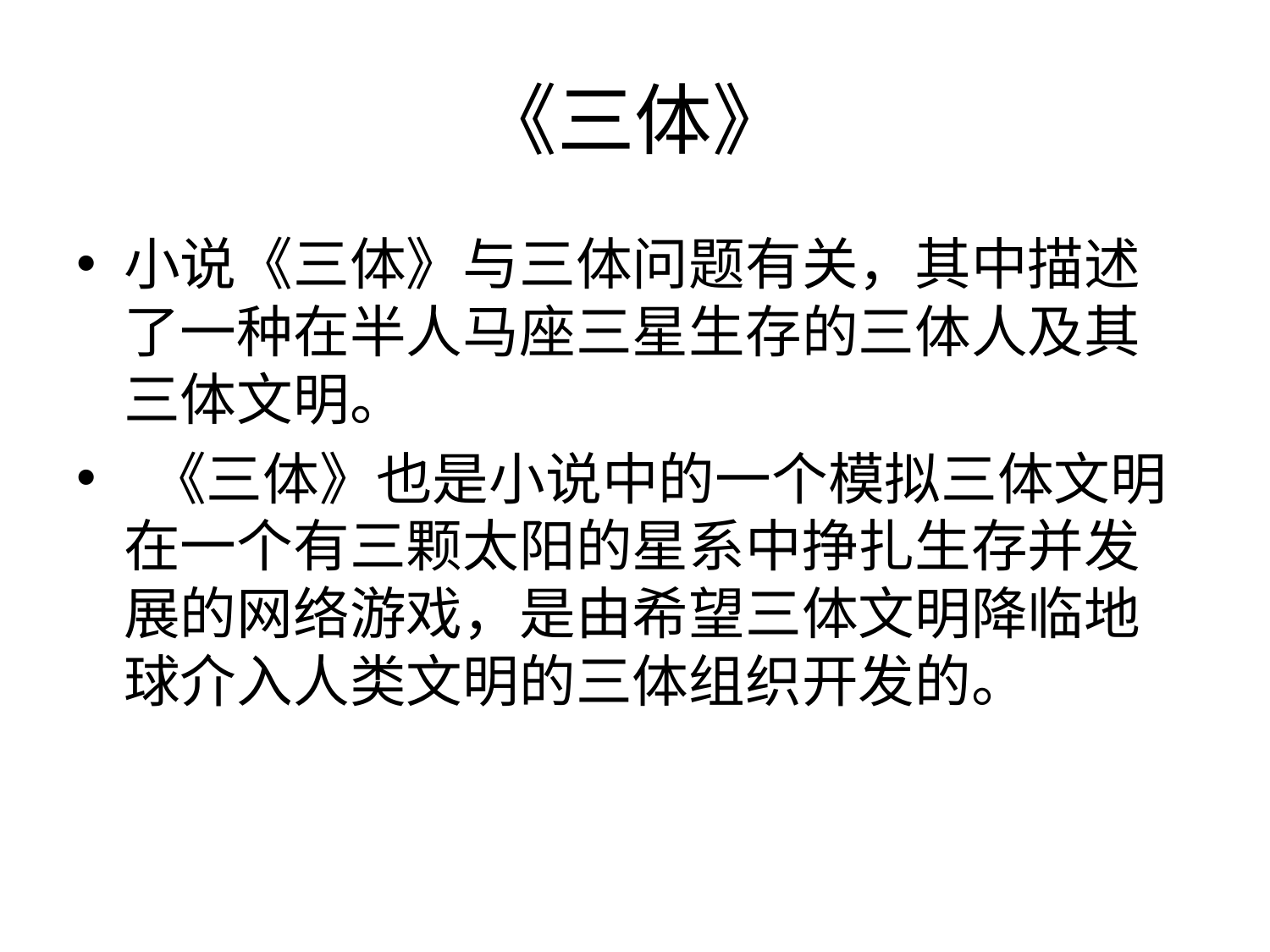

# 《三体》
小说《三体》与三体问题有关，其中描述了一种在半人马座三星生存的三体人及其三体文明。
 《三体》也是小说中的一个模拟三体文明在一个有三颗太阳的星系中挣扎生存并发展的网络游戏，是由希望三体文明降临地球介入人类文明的三体组织开发的。